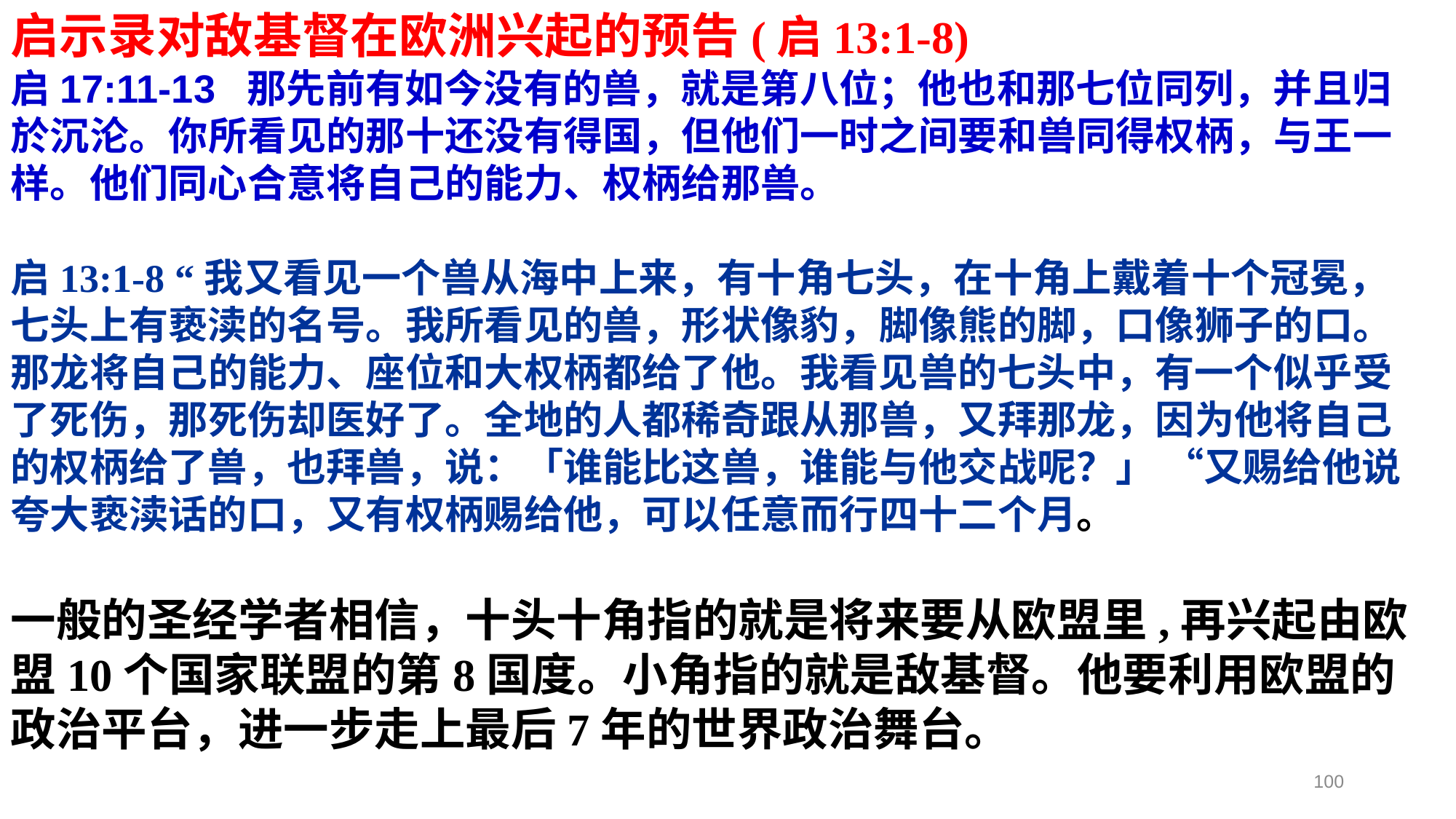

启示录对敌基督在欧洲兴起的预告(启13:1-8)
启17:11-13  那先前有如今没有的兽，就是第八位；他也和那七位同列，并且归於沉沦。你所看见的那十还没有得国，但他们一时之间要和兽同得权柄，与王一样。他们同心合意将自己的能力、权柄给那兽。

启13:1-8 “我又看见一个兽从海中上来，有十角七头，在十角上戴着十个冠冕，七头上有亵渎的名号。我所看见的兽，形状像豹，脚像熊的脚，口像狮子的口。那龙将自己的能力、座位和大权柄都给了他。我看见兽的七头中，有一个似乎受了死伤，那死伤却医好了。全地的人都稀奇跟从那兽，又拜那龙，因为他将自己的权柄给了兽，也拜兽，说：「谁能比这兽，谁能与他交战呢？」 “又赐给他说夸大亵渎话的口，又有权柄赐给他，可以任意而行四十二个月。

一般的圣经学者相信，十头十角指的就是将来要从欧盟里,再兴起由欧盟10个国家联盟的第8国度。小角指的就是敌基督。他要利用欧盟的政治平台，进一步走上最后7年的世界政治舞台。

100